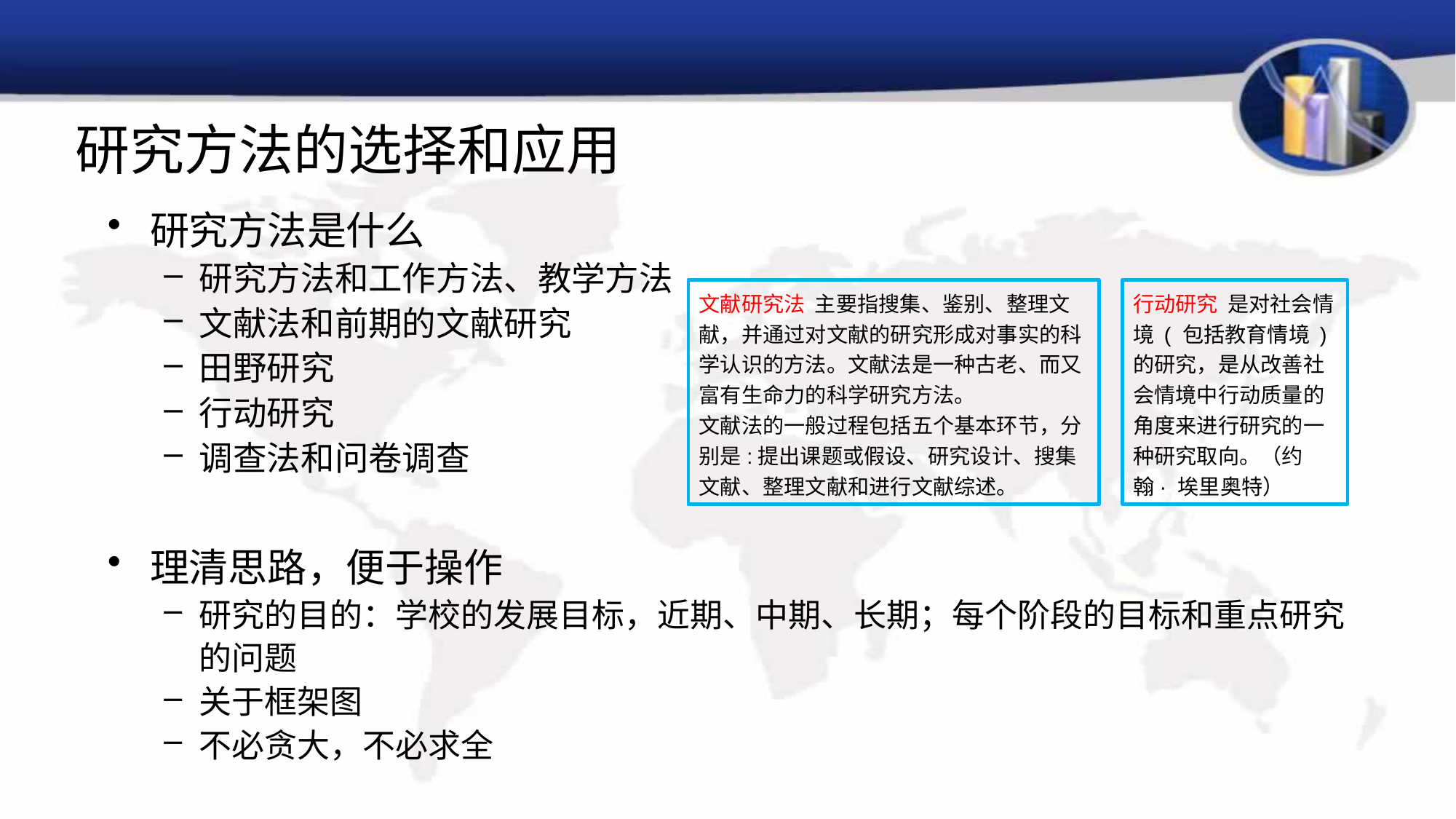

# 研究方法的选择和应用
研究方法是什么
研究方法和工作方法、教学方法
文献法和前期的文献研究
田野研究
行动研究
调查法和问卷调查

理清思路，便于操作
研究的目的：学校的发展目标，近期、中期、长期；每个阶段的目标和重点研究的问题
关于框架图
不必贪大，不必求全

文献研究法  主要指搜集、鉴别、整理文献，并通过对文献的研究形成对事实的科学认识的方法。文献法是一种古老、而又富有生命力的科学研究方法。
文献法的一般过程包括五个基本环节，分别是:提出课题或假设、研究设计、搜集文献、整理文献和进行文献综述。
行动研究  是对社会情境 ( 包括教育情境 ) 的研究，是从改善社会情境中行动质量的角度来进行研究的一种研究取向。（约翰· 埃里奥特）